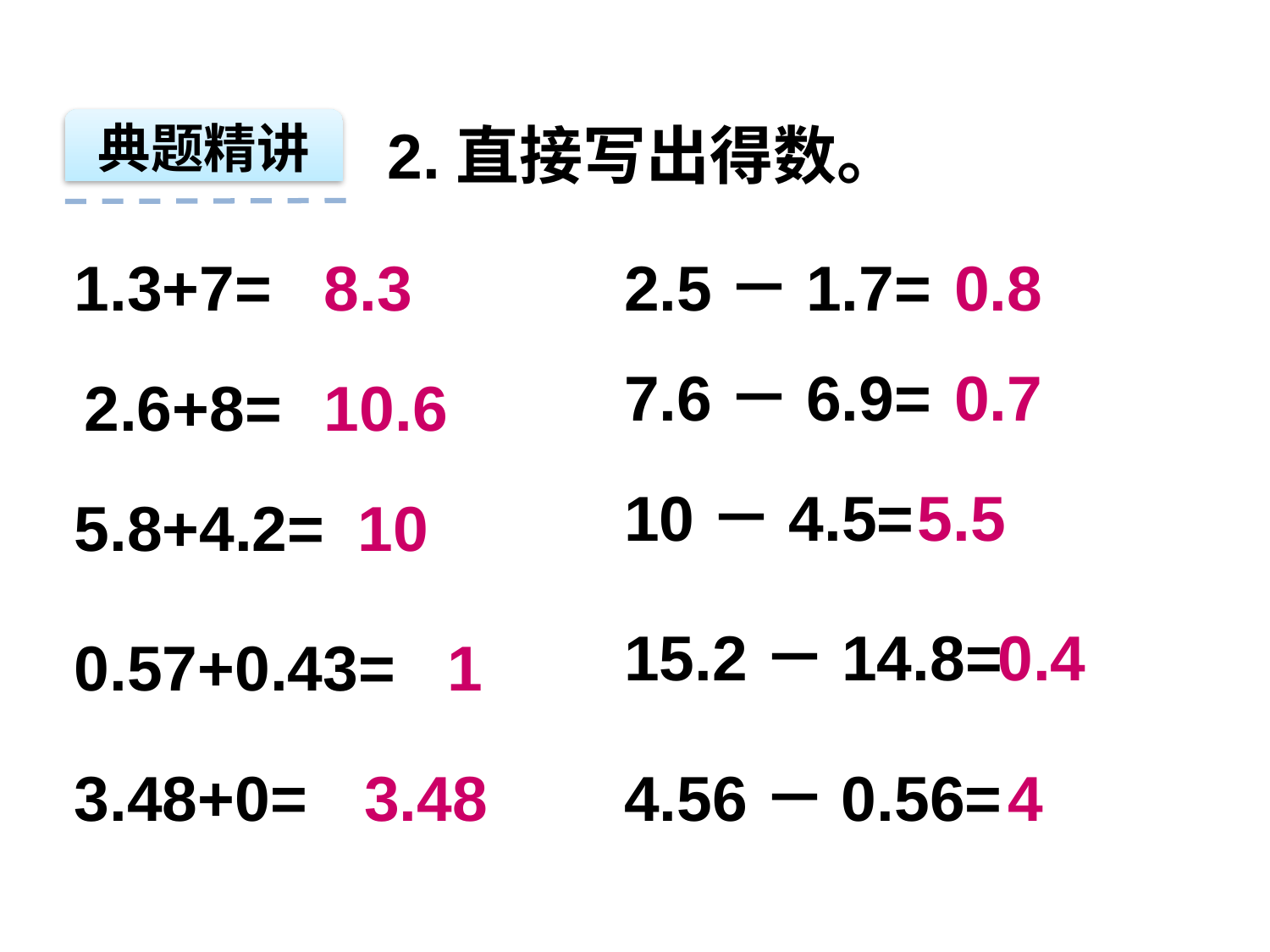

典题精讲
2.直接写出得数。
1.3+7=
8.3
2.5－1.7=
0.8
7.6－6.9=
0.7
2.6+8=
10.6
10－4.5=
5.5
5.8+4.2=
10
15.2－14.8=
0.4
0.57+0.43=
1
3.48+0=
3.48
4.56－0.56=
4